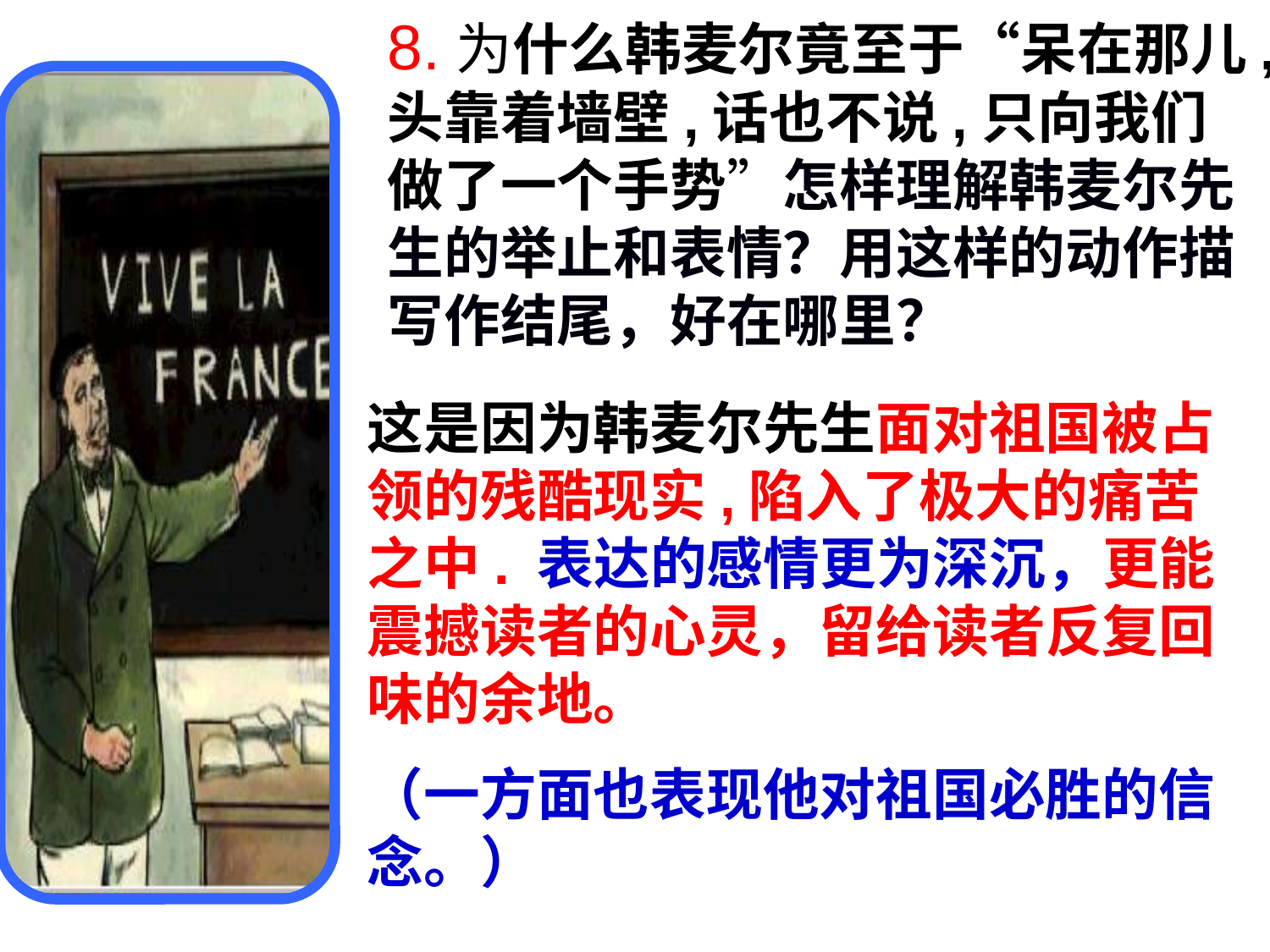

8.为什么韩麦尔竟至于“呆在那儿,头靠着墙壁,话也不说,只向我们做了一个手势”怎样理解韩麦尔先生的举止和表情？用这样的动作描写作结尾，好在哪里？

这是因为韩麦尔先生面对祖国被占领的残酷现实,陷入了极大的痛苦之中. 表达的感情更为深沉，更能震撼读者的心灵，留给读者反复回味的余地。
（一方面也表现他对祖国必胜的信念。）